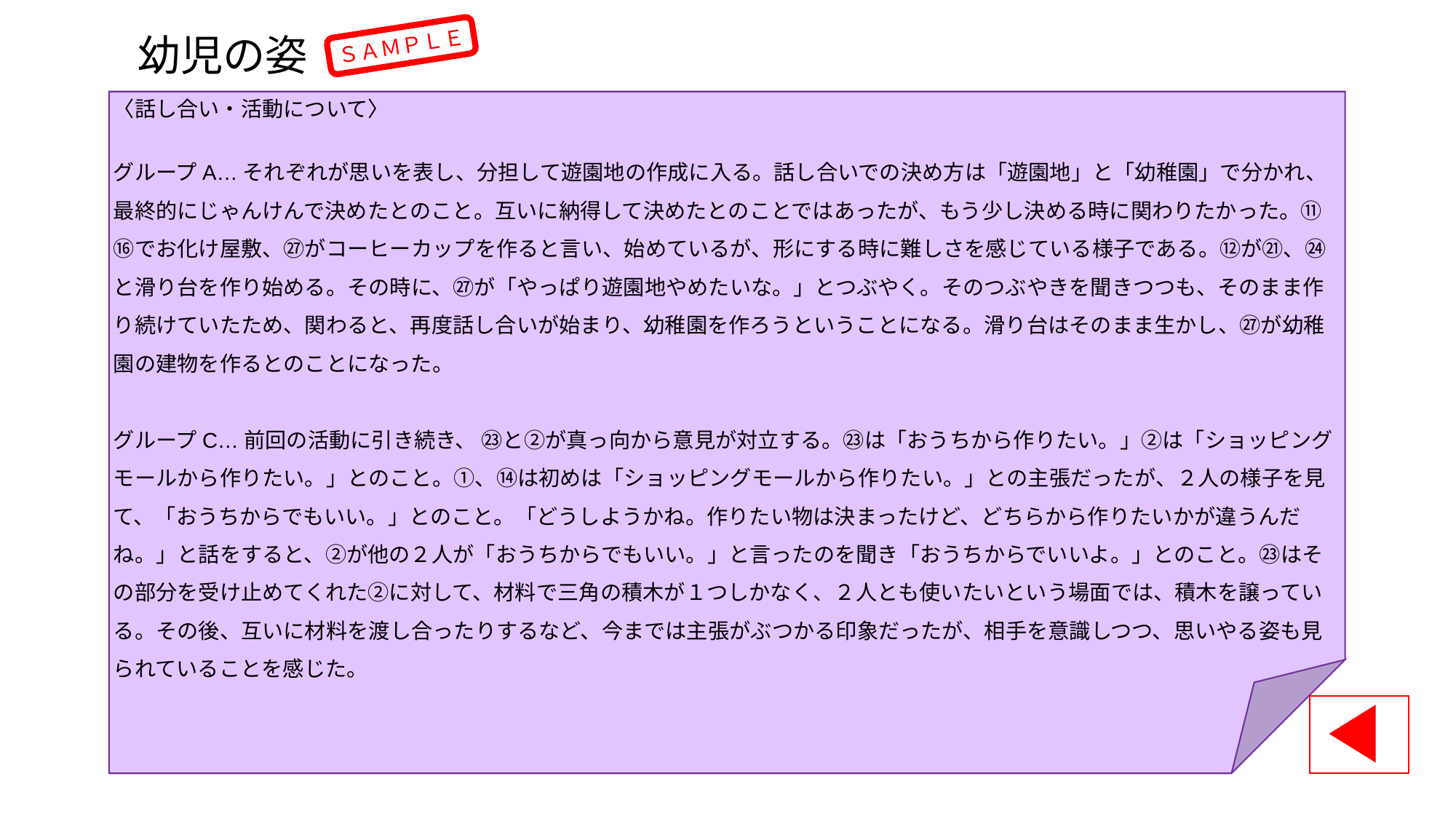

# 幼児の姿
ＳＡＭＰＬＥ

〈話し合い・活動について〉

グループA…それぞれが思いを表し、分担して遊園地の作成に入る。話し合いでの決め方は「遊園地」と「幼稚園」で分かれ、
最終的にじゃんけんで決めたとのこと。互いに納得して決めたとのことではあったが、もう少し決める時に関わりたかった。⑪⑯でお化け屋敷、㉗がコーヒーカップを作ると言い、始めているが、形にする時に難しさを感じている様子である。⑫が㉑、㉔と滑り台を作り始める。その時に、㉗が「やっぱり遊園地やめたいな。」とつぶやく。そのつぶやきを聞きつつも、そのまま作り続けていたため、関わると、再度話し合いが始まり、幼稚園を作ろうということになる。滑り台はそのまま生かし、㉗が幼稚園の建物を作るとのことになった。

グループC…前回の活動に引き続き、 ㉓と②が真っ向から意見が対立する。㉓は「おうちから作りたい。」②は「ショッピングモールから作りたい。」とのこと。①、⑭は初めは「ショッピングモールから作りたい。」との主張だったが、２人の様子を見て、「おうちからでもいい。」とのこと。「どうしようかね。作りたい物は決まったけど、どちらから作りたいかが違うんだね。」と話をすると、②が他の２人が「おうちからでもいい。」と言ったのを聞き「おうちからでいいよ。」とのこと。㉓はその部分を受け止めてくれた②に対して、材料で三角の積木が１つしかなく、２人とも使いたいという場面では、積木を譲っている。その後、互いに材料を渡し合ったりするなど、今までは主張がぶつかる印象だったが、相手を意識しつつ、思いやる姿も見られていることを感じた。